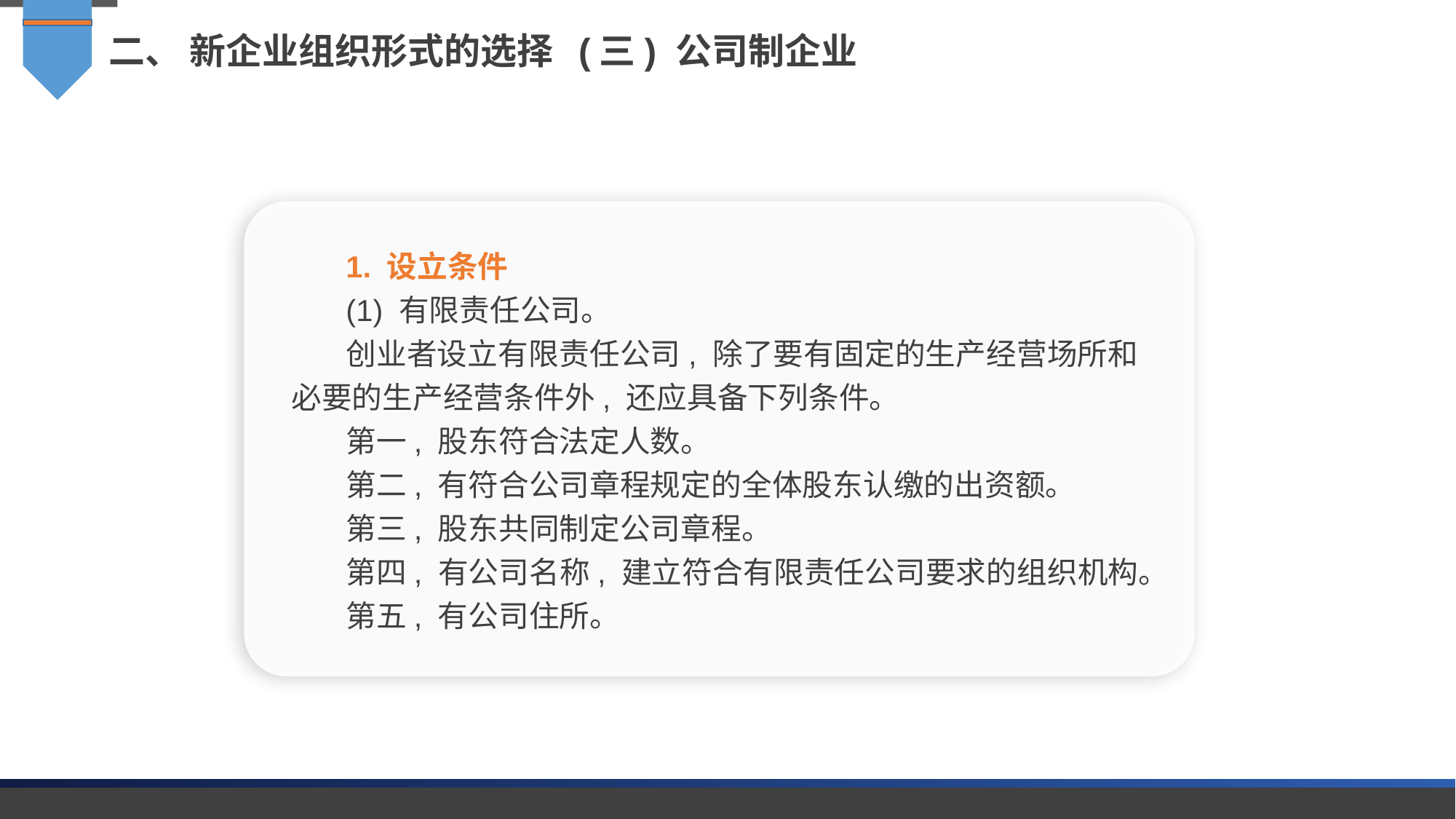

二、 新企业组织形式的选择  (三) 公司制企业

1. 设立条件
(1) 有限责任公司。
创业者设立有限责任公司, 除了要有固定的生产经营场所和必要的生产经营条件外, 还应具备下列条件。
第一, 股东符合法定人数。
第二, 有符合公司章程规定的全体股东认缴的出资额。
第三, 股东共同制定公司章程。
第四, 有公司名称, 建立符合有限责任公司要求的组织机构。
第五, 有公司住所。